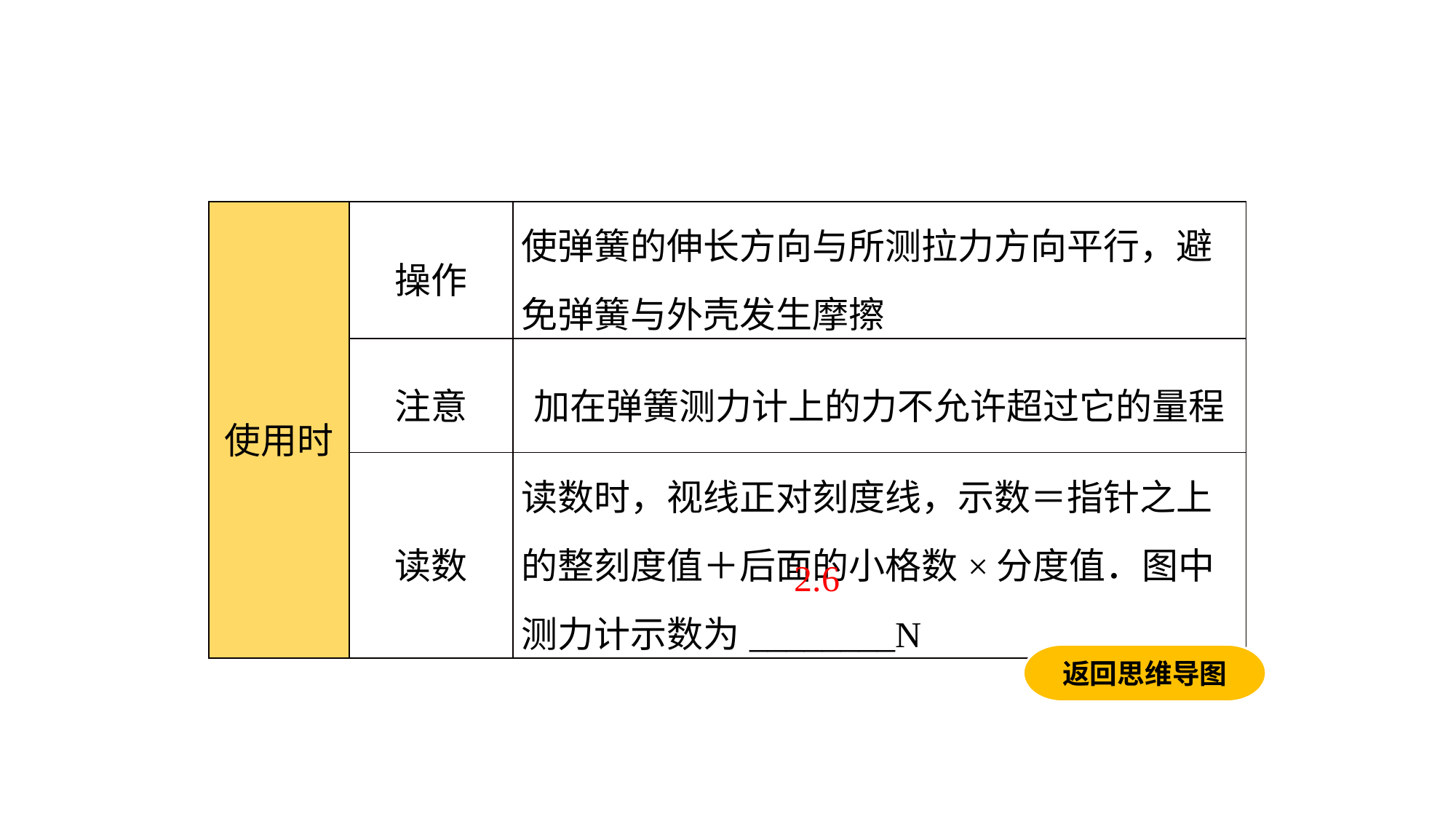

| 使用时 | 操作 | 使弹簧的伸长方向与所测拉力方向平行，避免弹簧与外壳发生摩擦 |
| --- | --- | --- |
|  | 注意 | 加在弹簧测力计上的力不允许超过它的量程 |
|  | 读数 | 读数时，视线正对刻度线，示数＝指针之上的整刻度值＋后面的小格数×分度值．图中测力计示数为\_\_\_\_\_\_\_\_N |
2.6
返回思维导图